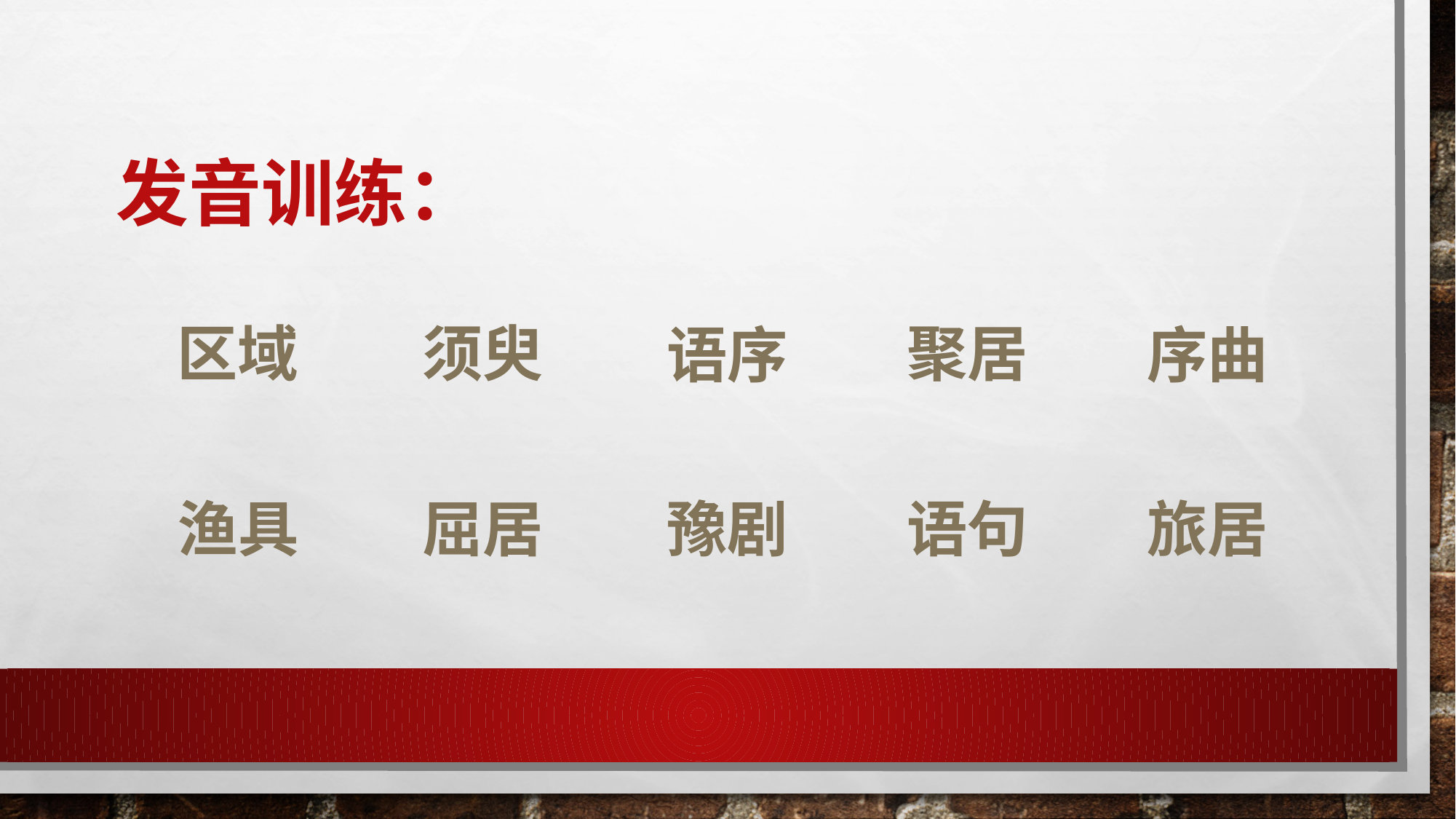

# 发音训练：
须臾
区域
聚居
语序
序曲
屈居
旅居
语句
豫剧
渔具